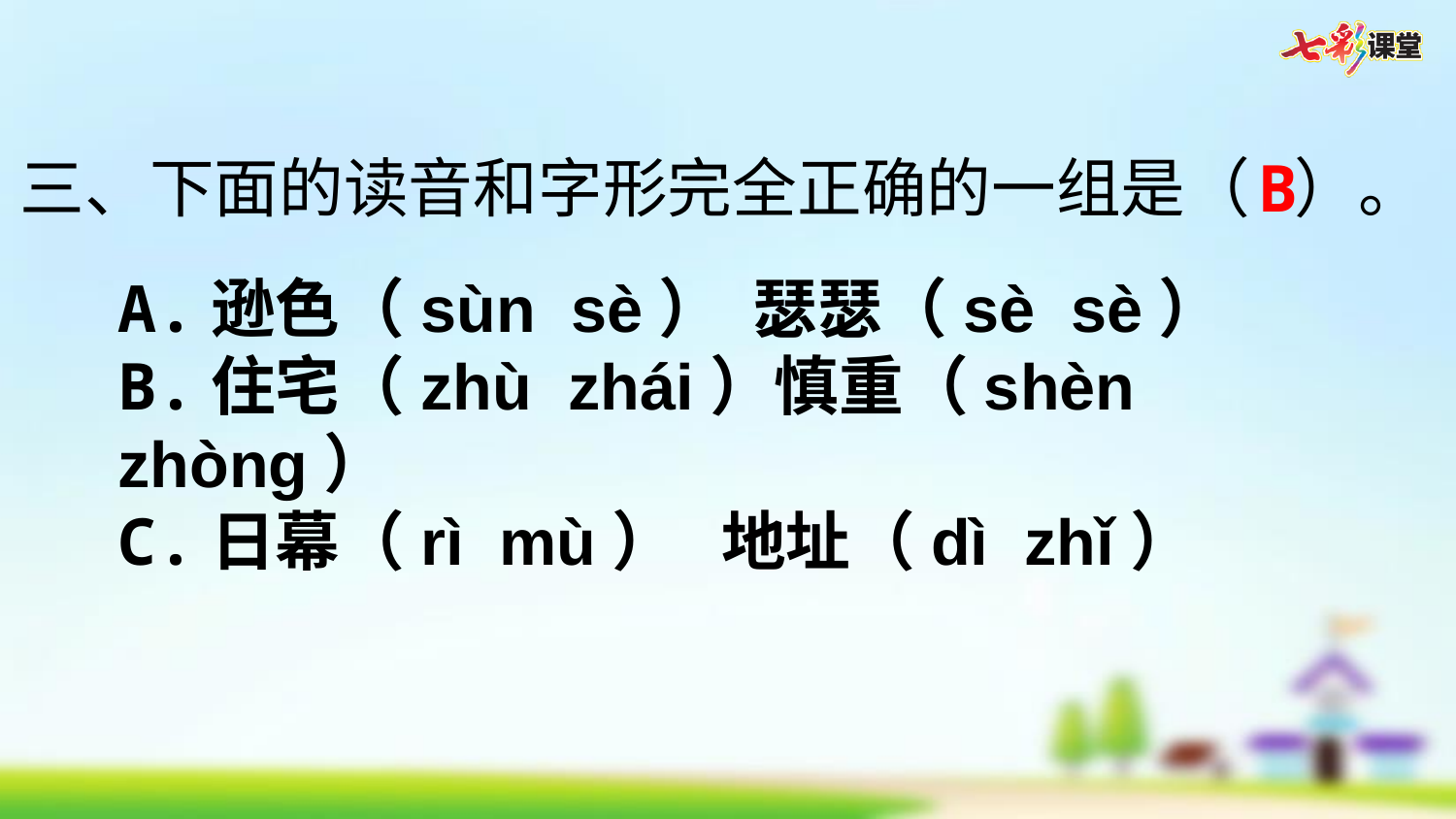

三、下面的读音和字形完全正确的一组是（   ）。
B
A.逊色（sùn  sè）  瑟瑟（sè  sè）
B.住宅（zhù  zhái）慎重（shèn  zhònɡ）
C.日幕（rì  mù）   地址（dì  zhǐ）